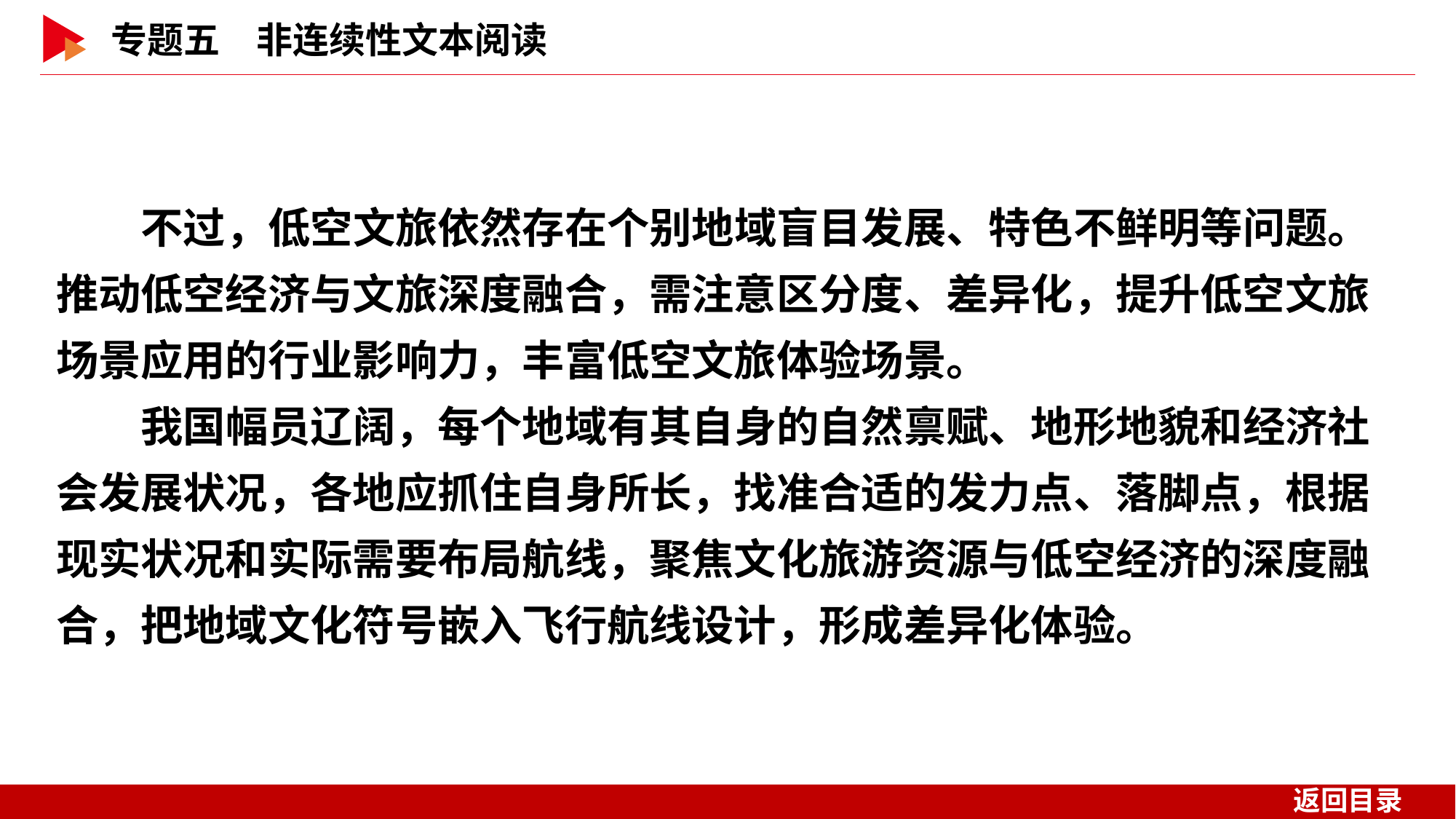

不过，低空文旅依然存在个别地域盲目发展、特色不鲜明等问题。推动低空经济与文旅深度融合，需注意区分度、差异化，提升低空文旅场景应用的行业影响力，丰富低空文旅体验场景。
　　我国幅员辽阔，每个地域有其自身的自然禀赋、地形地貌和经济社会发展状况，各地应抓住自身所长，找准合适的发力点、落脚点，根据现实状况和实际需要布局航线，聚焦文化旅游资源与低空经济的深度融合，把地域文化符号嵌入飞行航线设计，形成差异化体验。